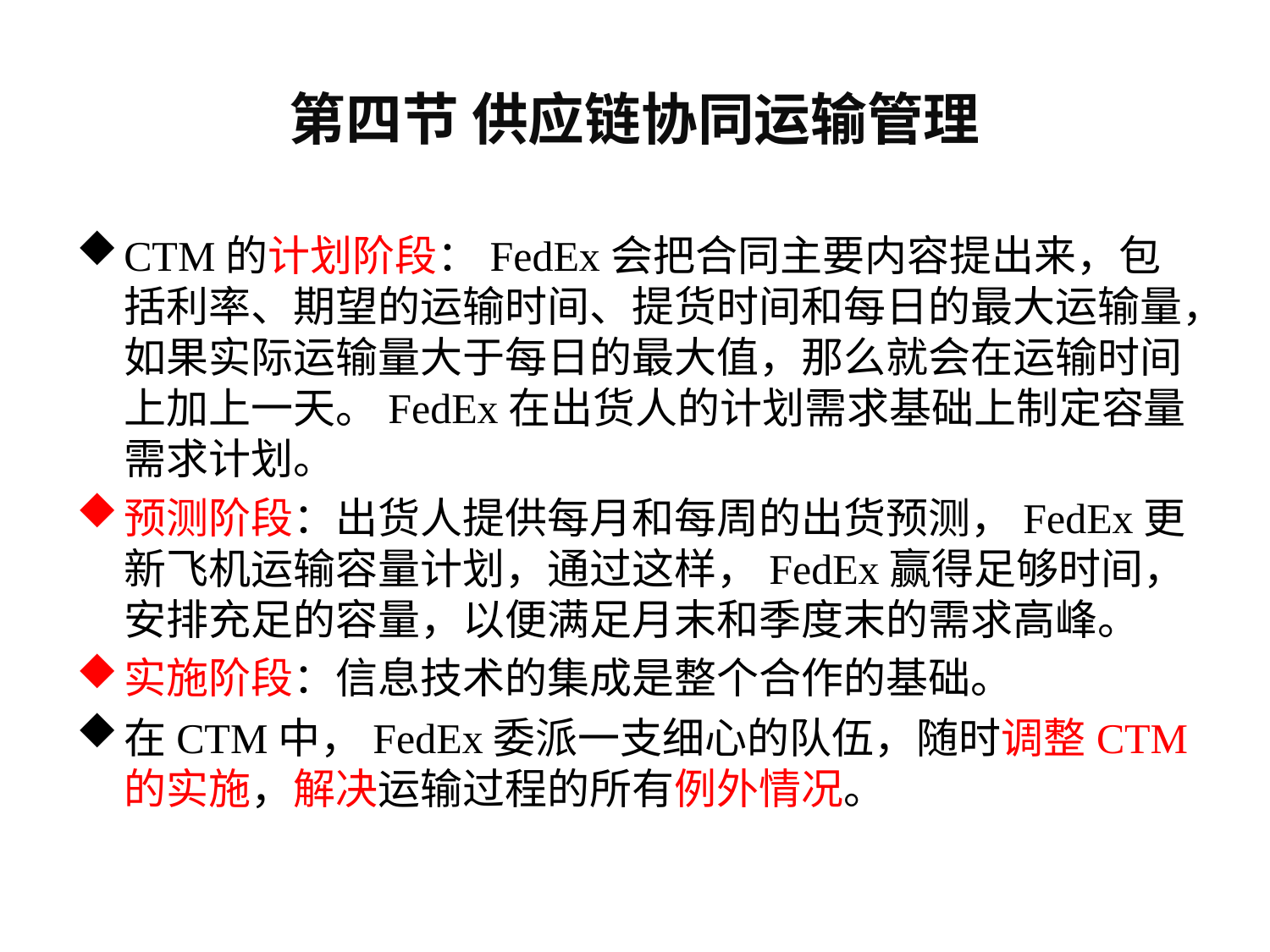

# 第四节 供应链协同运输管理
CTM的计划阶段：FedEx会把合同主要内容提出来，包括利率、期望的运输时间、提货时间和每日的最大运输量，如果实际运输量大于每日的最大值，那么就会在运输时间上加上一天。FedEx在出货人的计划需求基础上制定容量需求计划。
预测阶段：出货人提供每月和每周的出货预测，FedEx更新飞机运输容量计划，通过这样，FedEx赢得足够时间，安排充足的容量，以便满足月末和季度末的需求高峰。
实施阶段：信息技术的集成是整个合作的基础。
在CTM中，FedEx委派一支细心的队伍，随时调整CTM的实施，解决运输过程的所有例外情况。